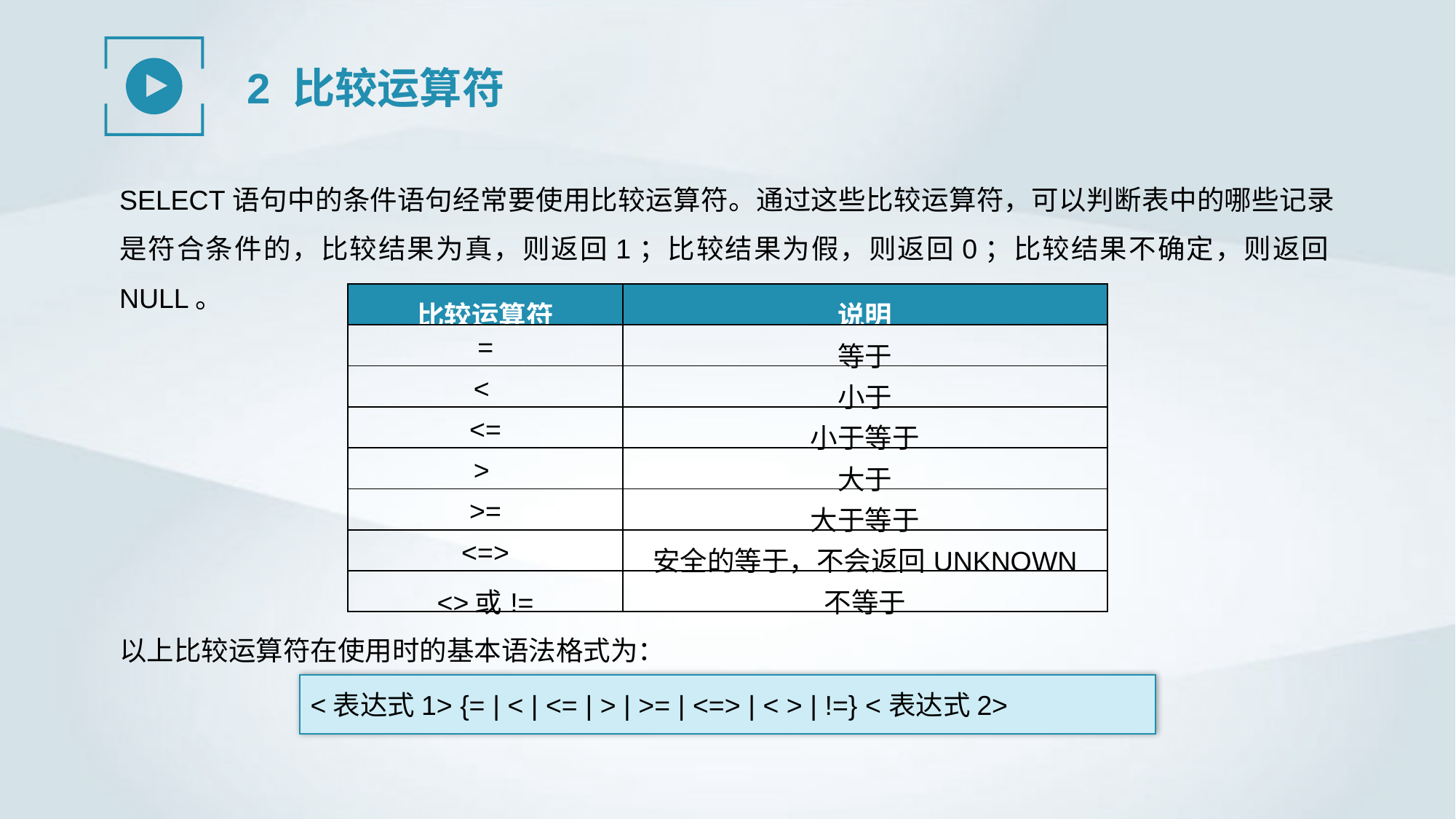

2 比较运算符
SELECT语句中的条件语句经常要使用比较运算符。通过这些比较运算符，可以判断表中的哪些记录是符合条件的，比较结果为真，则返回1；比较结果为假，则返回0；比较结果不确定，则返回NULL。
| 比较运算符 | 说明 |
| --- | --- |
| = | 等于 |
| < | 小于 |
| <= | 小于等于 |
| > | 大于 |
| >= | 大于等于 |
| <=> | 安全的等于，不会返回UNKNOWN |
| <>或!= | 不等于 |
以上比较运算符在使用时的基本语法格式为：
<表达式1> {= | < | <= | > | >= | <=> | < > | !=} <表达式2>